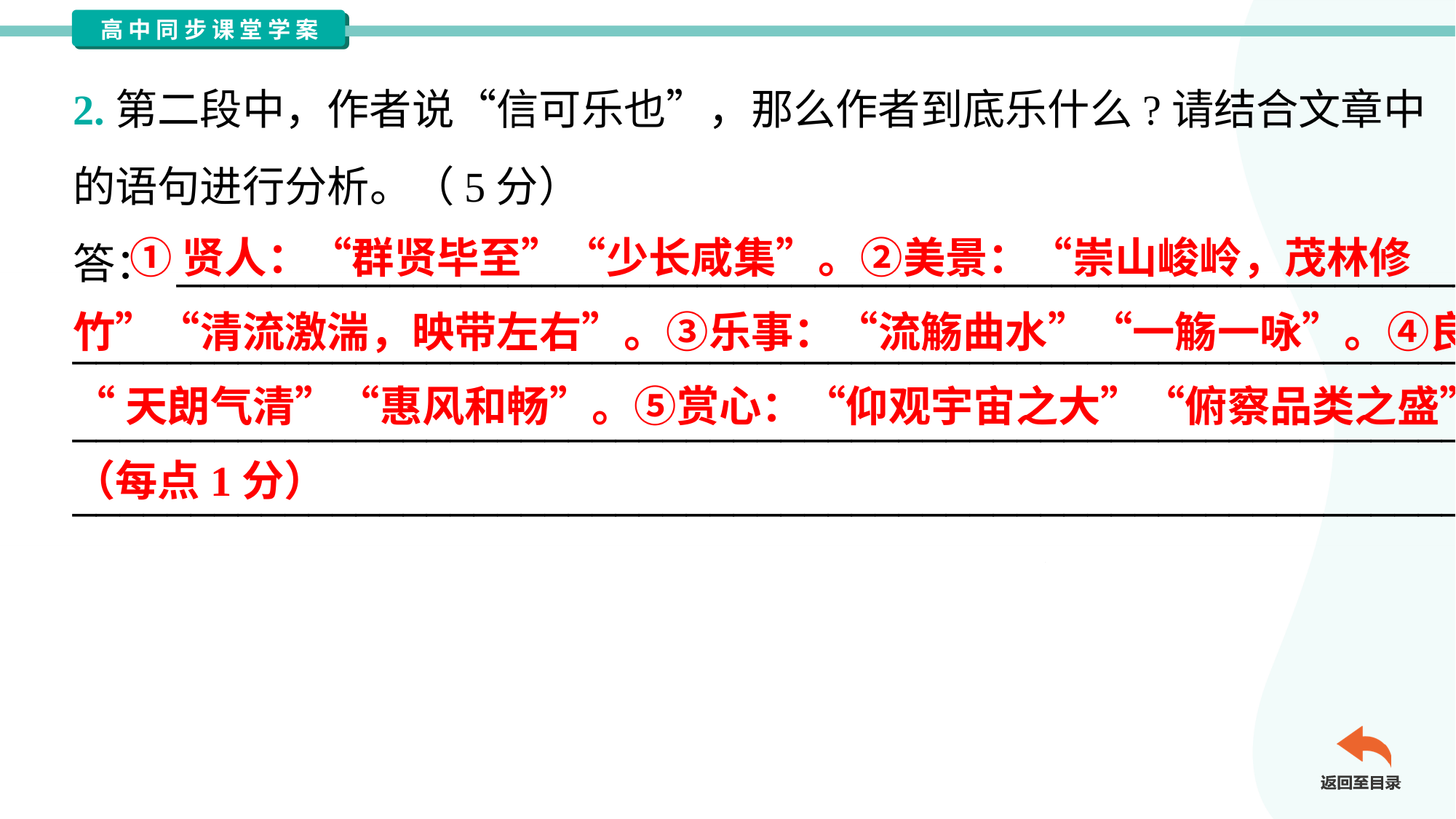

2.第二段中，作者说“信可乐也”，那么作者到底乐什么?请结合文章中
的语句进行分析。（5分）
答： ________________________________________________________
_____________________________________________________________
_____________________________________________________________
_____________________________________________________________
      ①贤人：“群贤毕至”“少长咸集”。②美景：“崇山峻岭，茂林修
竹”“清流激湍，映带左右”。③乐事：“流觞曲水”“一觞一咏”。④良辰：
“天朗气清”“惠风和畅”。⑤赏心：“仰观宇宙之大”“俯察品类之盛”。
（每点1分）